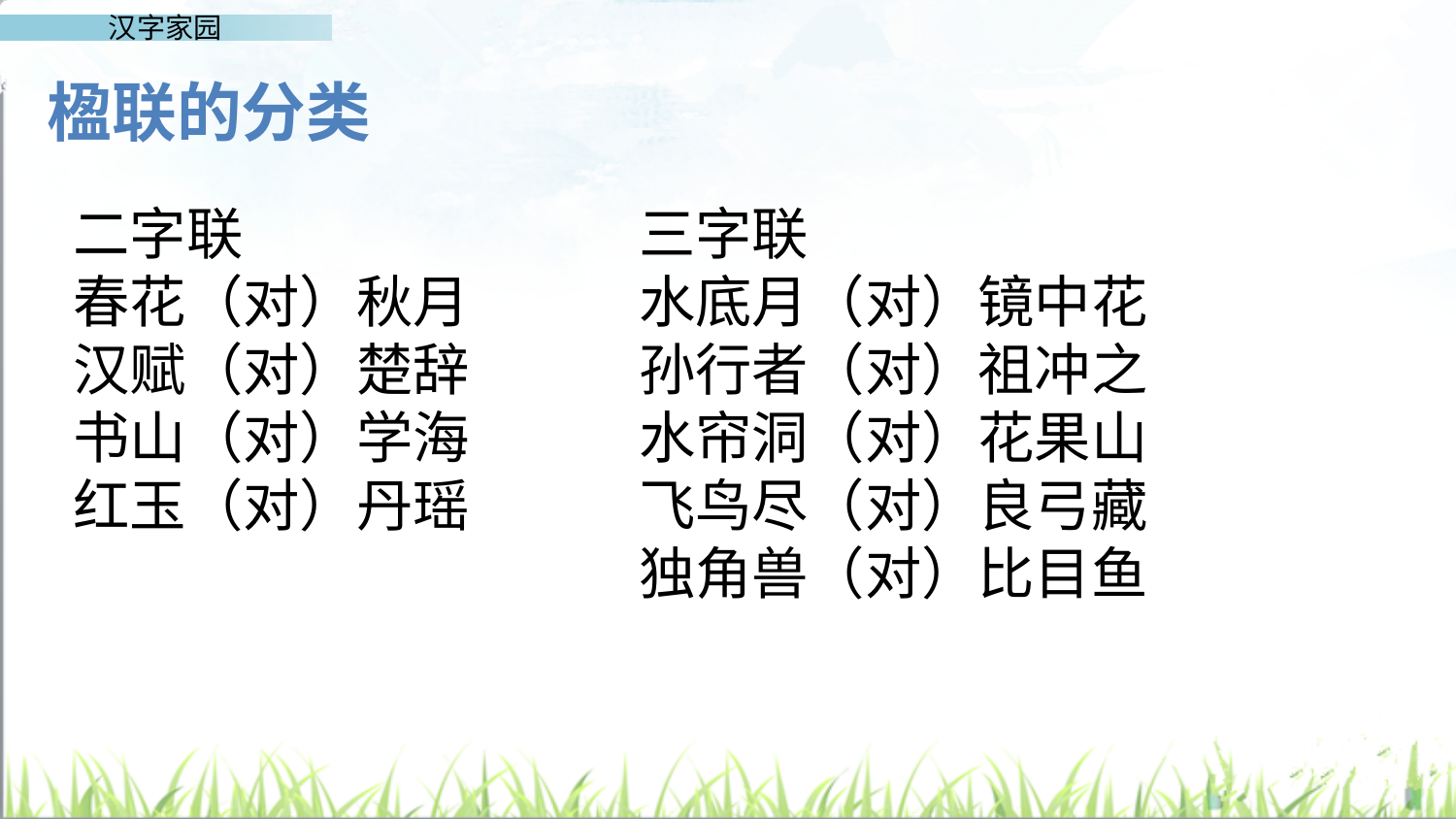

楹联的分类
二字联
春花（对）秋月
汉赋（对）楚辞
书山（对）学海
红玉（对）丹瑶
三字联
水底月（对）镜中花
孙行者（对）祖冲之
水帘洞（对）花果山
飞鸟尽（对）良弓藏
独角兽（对）比目鱼